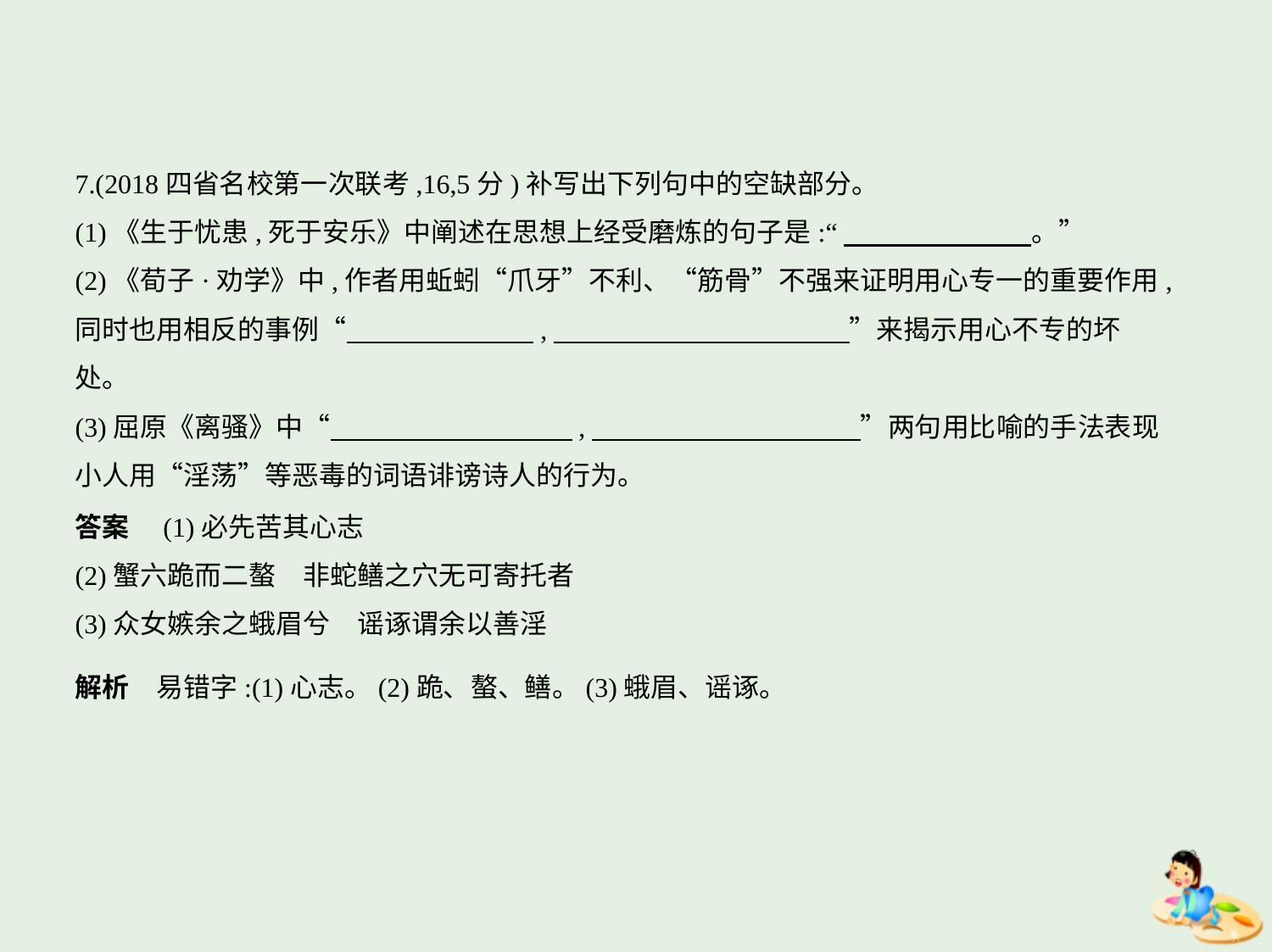

7.(2018四省名校第一次联考,16,5分)补写出下列句中的空缺部分。
(1)《生于忧患,死于安乐》中阐述在思想上经受磨炼的句子是:“　　　　　　    。”
(2)《荀子·劝学》中,作者用蚯蚓“爪牙”不利、“筋骨”不强来证明用心专一的重要作用,
同时也用相反的事例“　　　　　　    ,　　　　　　　　　　    ”来揭示用心不专的坏
处。
(3)屈原《离骚》中“　　　　　　　　    ,　　　　　　　　　    ”两句用比喻的手法表现
小人用“淫荡”等恶毒的词语诽谤诗人的行为。
答案　(1)必先苦其心志
(2)蟹六跪而二螯　非蛇鳝之穴无可寄托者
(3)众女嫉余之蛾眉兮　谣诼谓余以善淫
解析　易错字:(1)心志。(2)跪、螯、鳝。(3)蛾眉、谣诼。